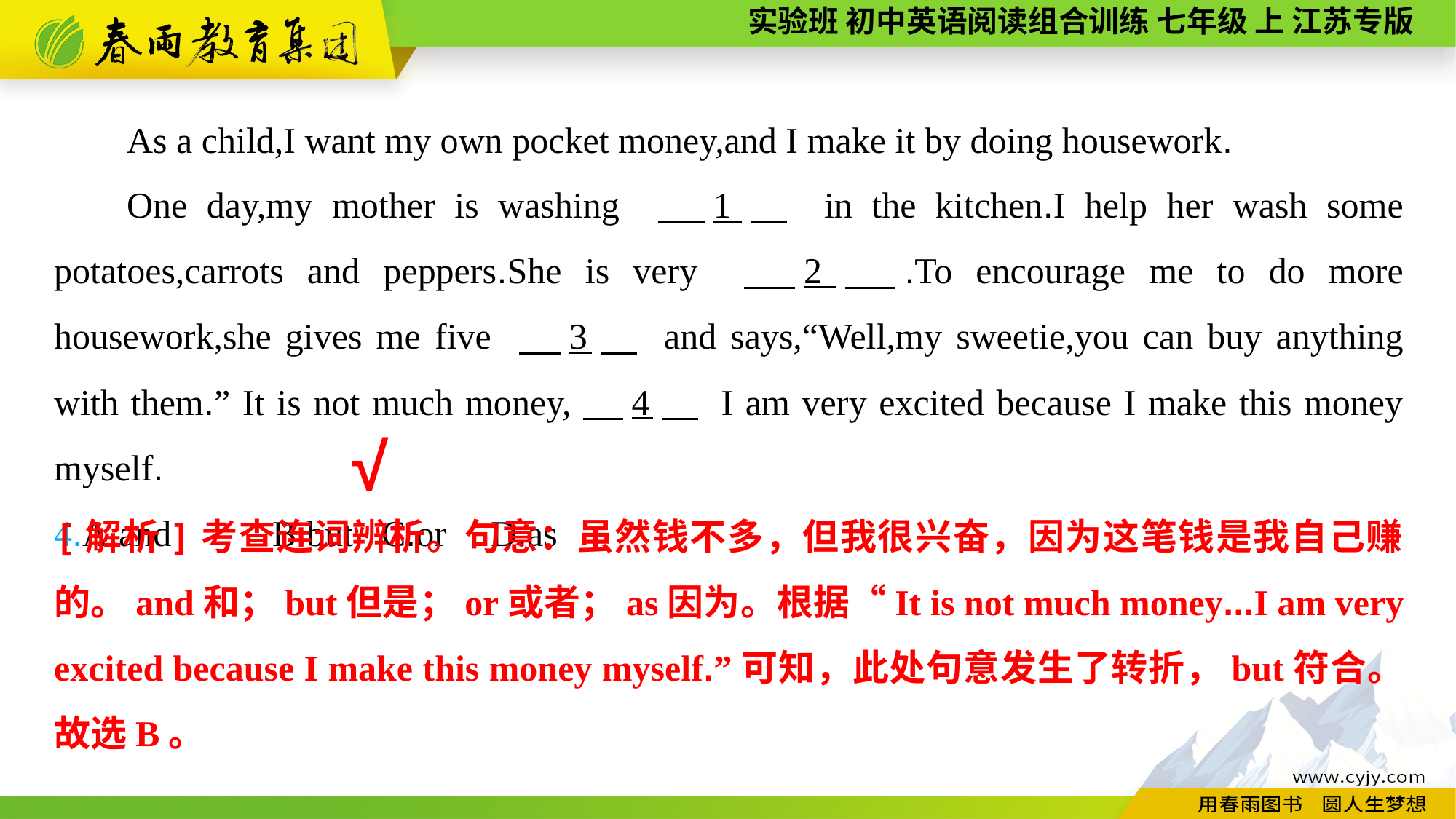

As a child,I want my own pocket money,and I make it by doing housework.
One day,my mother is washing 　1　 in the kitchen.I help her wash some potatoes,carrots and peppers.She is very 　2　.To encourage me to do more housework,she gives me five 　3　 and says,“Well,my sweetie,you can buy anything with them.” It is not much money,　4　 I am very excited because I make this money myself.
4.A.and	B.but	C.or	D.as
√
[解析]考查连词辨析。句意：虽然钱不多，但我很兴奋，因为这笔钱是我自己赚的。and和；but但是；or或者；as因为。根据“It is not much money...I am very excited because I make this money myself.”可知，此处句意发生了转折，but符合。故选B。